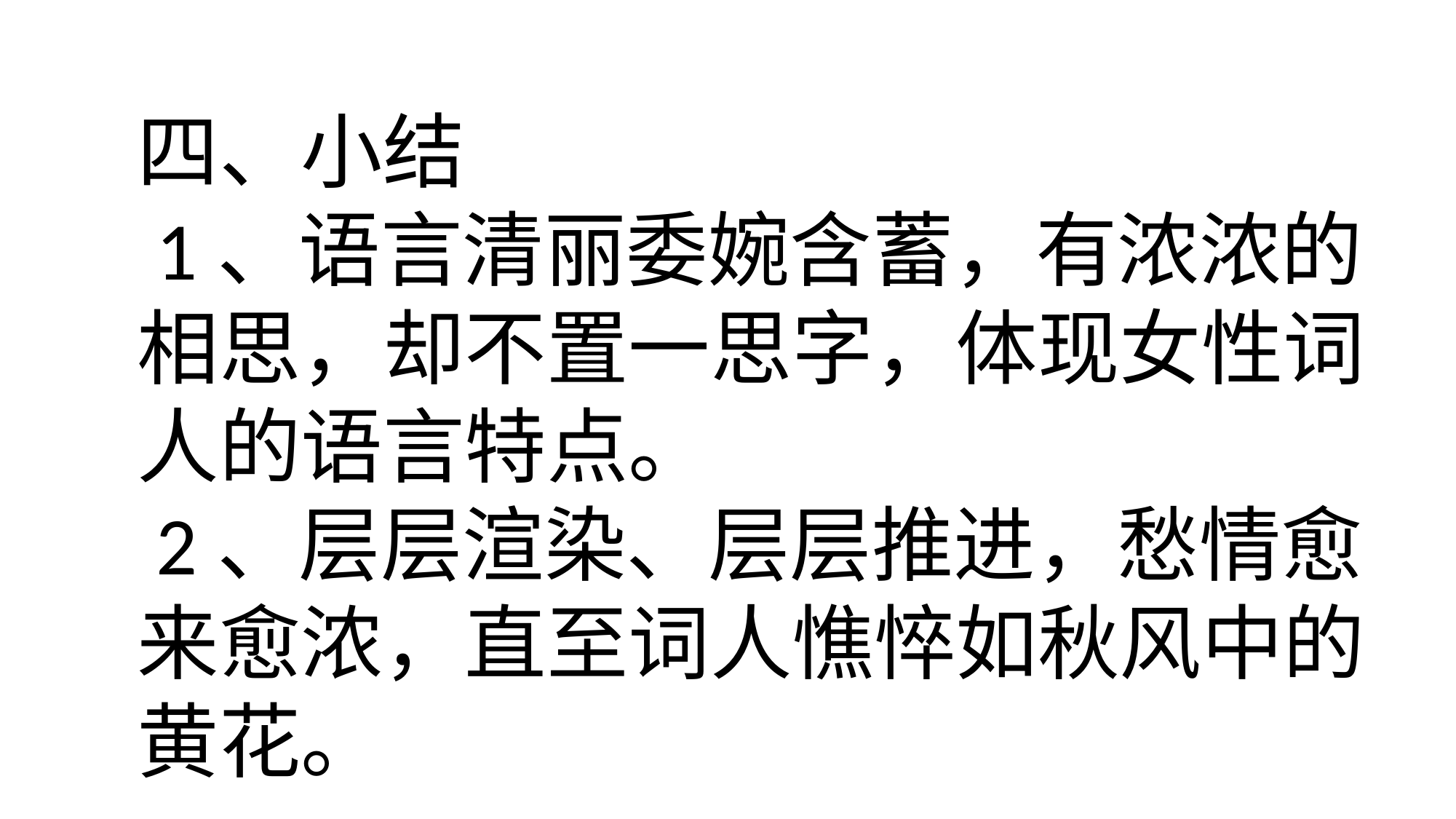

四、小结
 1、语言清丽委婉含蓄，有浓浓的相思，却不置一思字，体现女性词人的语言特点。
 2、层层渲染、层层推进，愁情愈来愈浓，直至词人憔悴如秋风中的黄花。